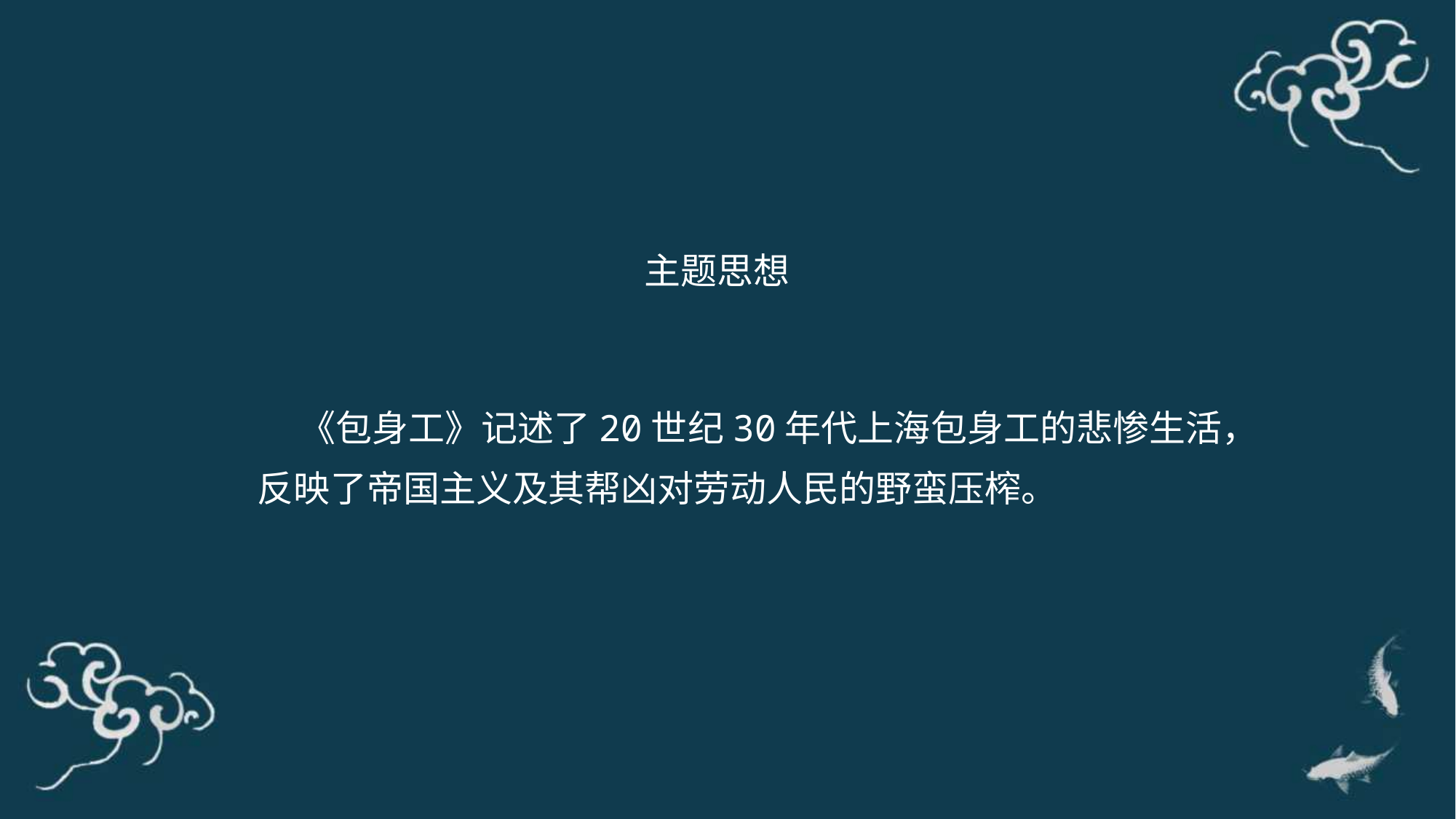

主题思想
    《包身工》记述了20世纪30年代上海包身工的悲惨生活，反映了帝国主义及其帮凶对劳动人民的野蛮压榨。